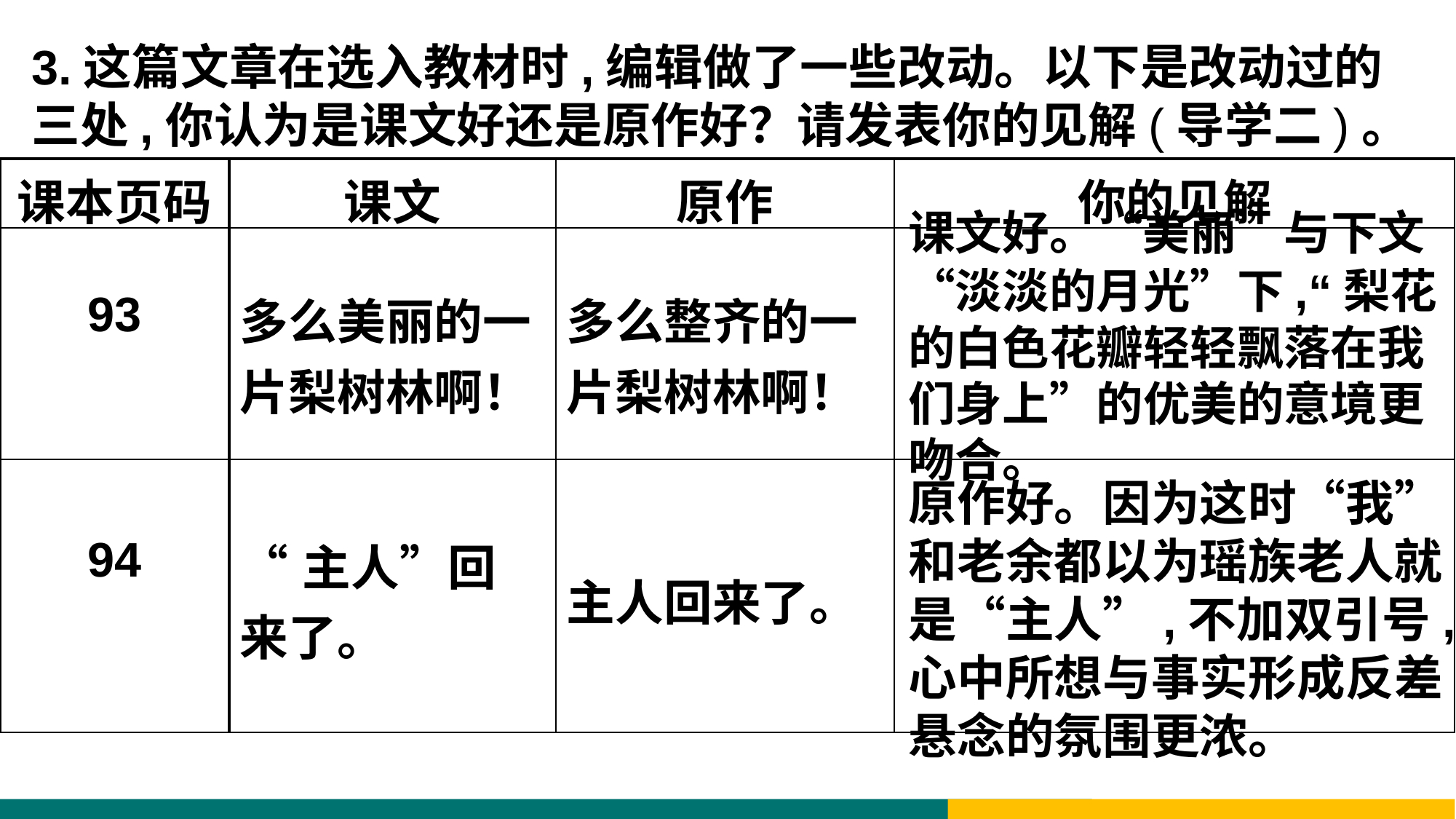

3.这篇文章在选入教材时,编辑做了一些改动。以下是改动过的三处,你认为是课文好还是原作好？请发表你的见解(导学二)。
| 课本页码 | 课文 | 原作 | 你的见解 |
| --- | --- | --- | --- |
| 93 | 多么美丽的一片梨树林啊！ | 多么整齐的一片梨树林啊！ |  |
| 94 | “主人”回来了。 | 主人回来了。 |  |
课文好。“美丽”与下文“淡淡的月光”下,“梨花的白色花瓣轻轻飘落在我们身上”的优美的意境更吻合。
原作好。因为这时“我”和老余都以为瑶族老人就是“主人”,不加双引号,心中所想与事实形成反差,悬念的氛围更浓。